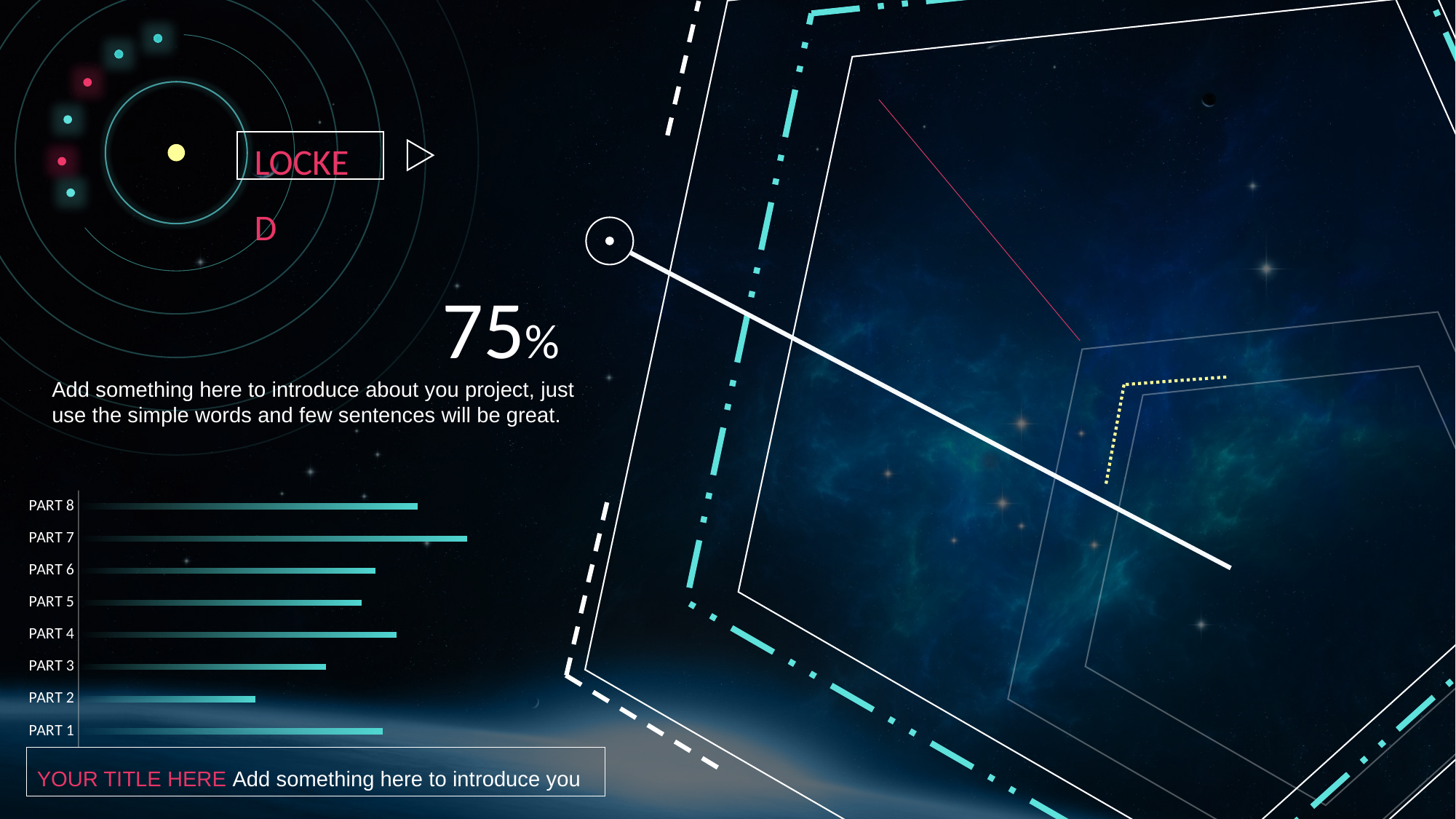

LOCKED

75%
Add something here to introduce about you project, just use the simple words and few sentences will be great.

### Chart

| Category | 系列 1 |
|---|---|
| PART 1 | 4.3 |
| PART 2 | 2.5 |
| PART 3 | 3.5 |
| PART 4 | 4.5 |
| PART 5 | 4.0 |
| PART 6 | 4.2 |
| PART 7 | 5.5 |
| PART 8 | 4.8 |
YOUR TITLE HERE Add something here to introduce you